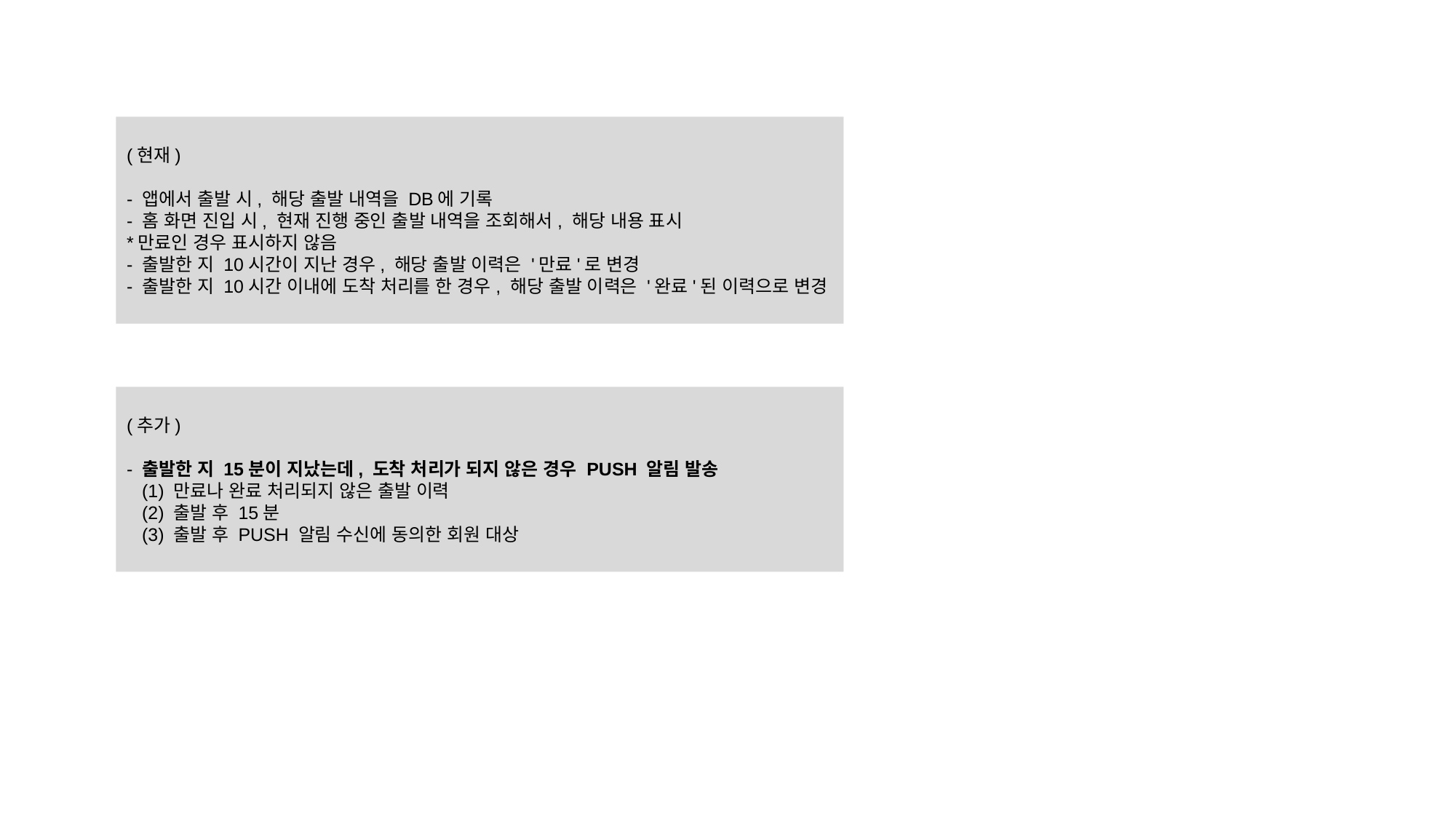

(현재)

- 앱에서 출발 시, 해당 출발 내역을 DB에 기록
- 홈 화면 진입 시, 현재 진행 중인 출발 내역을 조회해서, 해당 내용 표시
*만료인 경우 표시하지 않음
- 출발한 지 10시간이 지난 경우, 해당 출발 이력은 '만료'로 변경
- 출발한 지 10시간 이내에 도착 처리를 한 경우, 해당 출발 이력은 '완료'된 이력으로 변경

(추가)

- 출발한 지 15분이 지났는데, 도착 처리가 되지 않은 경우 PUSH 알림 발송
   (1) 만료나 완료 처리되지 않은 출발 이력
   (2) 출발 후 15분
   (3) 출발 후 PUSH 알림 수신에 동의한 회원 대상